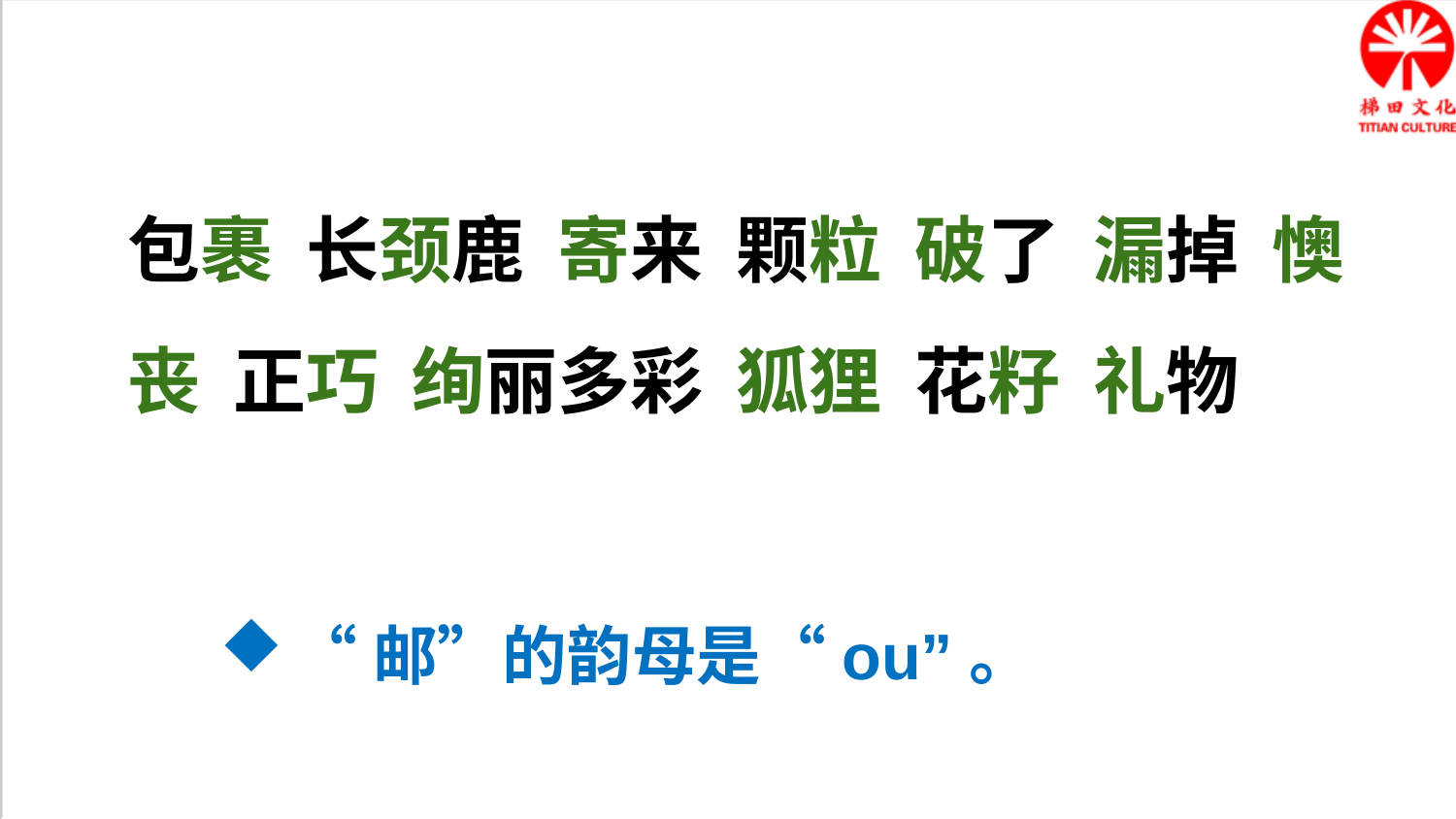

包裹  长颈鹿  寄来  颗粒  破了  漏掉  懊丧  正巧  绚丽多彩  狐狸  花籽  礼物
“邮”的韵母是“ou”。